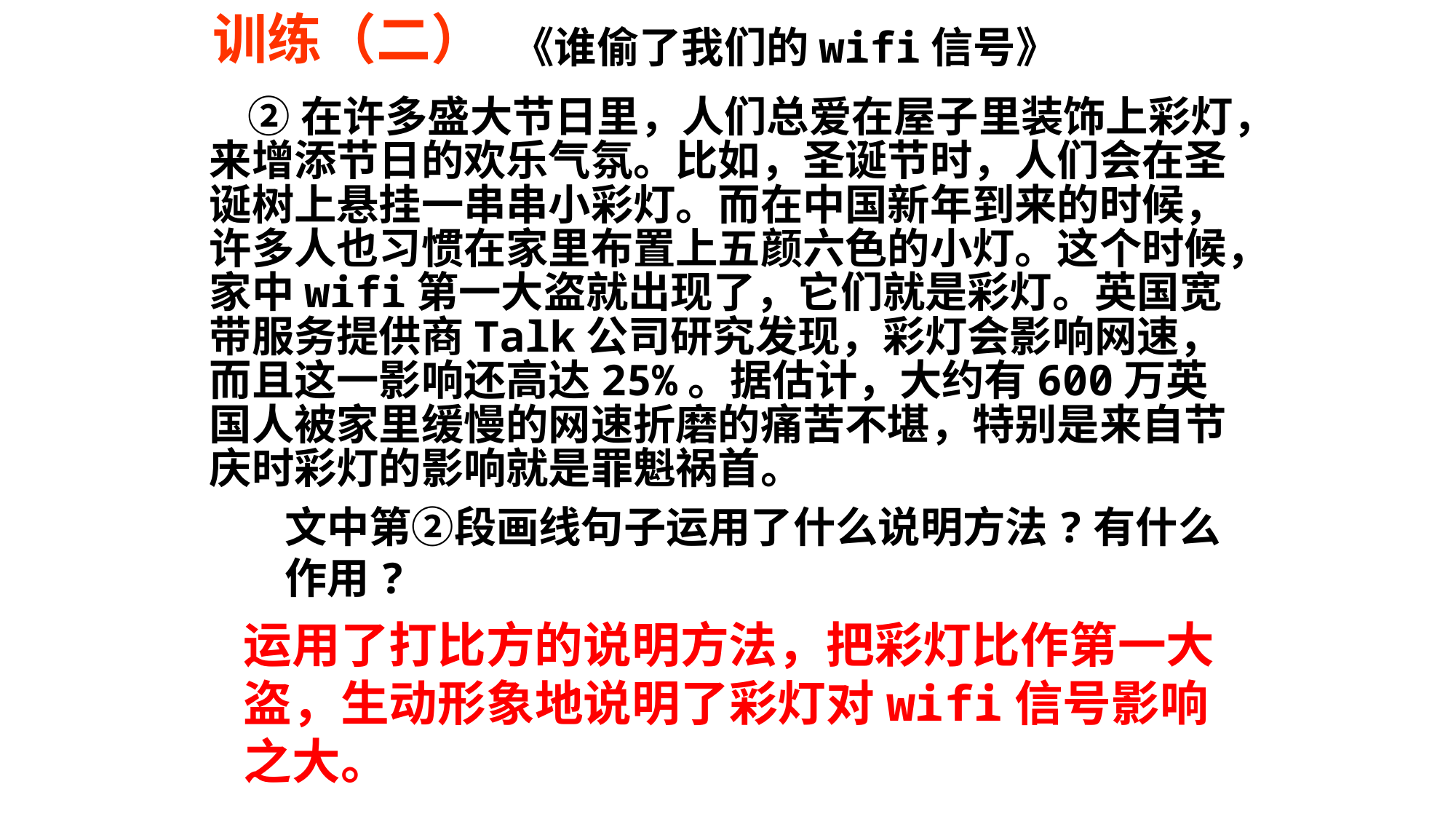

训练（二）
《谁偷了我们的wifi信号》
    ②在许多盛大节日里，人们总爱在屋子里装饰上彩灯，来增添节日的欢乐气氛。比如，圣诞节时，人们会在圣诞树上悬挂一串串小彩灯。而在中国新年到来的时候，许多人也习惯在家里布置上五颜六色的小灯。这个时候，家中wifi第一大盗就出现了，它们就是彩灯。英国宽带服务提供商Talk公司研究发现，彩灯会影响网速，而且这一影响还高达25%。据估计，大约有600万英国人被家里缓慢的网速折磨的痛苦不堪，特别是来自节庆时彩灯的影响就是罪魁祸首。
文中第②段画线句子运用了什么说明方法?有什么作用?
运用了打比方的说明方法，把彩灯比作第一大盗，生动形象地说明了彩灯对wifi信号影响之大。